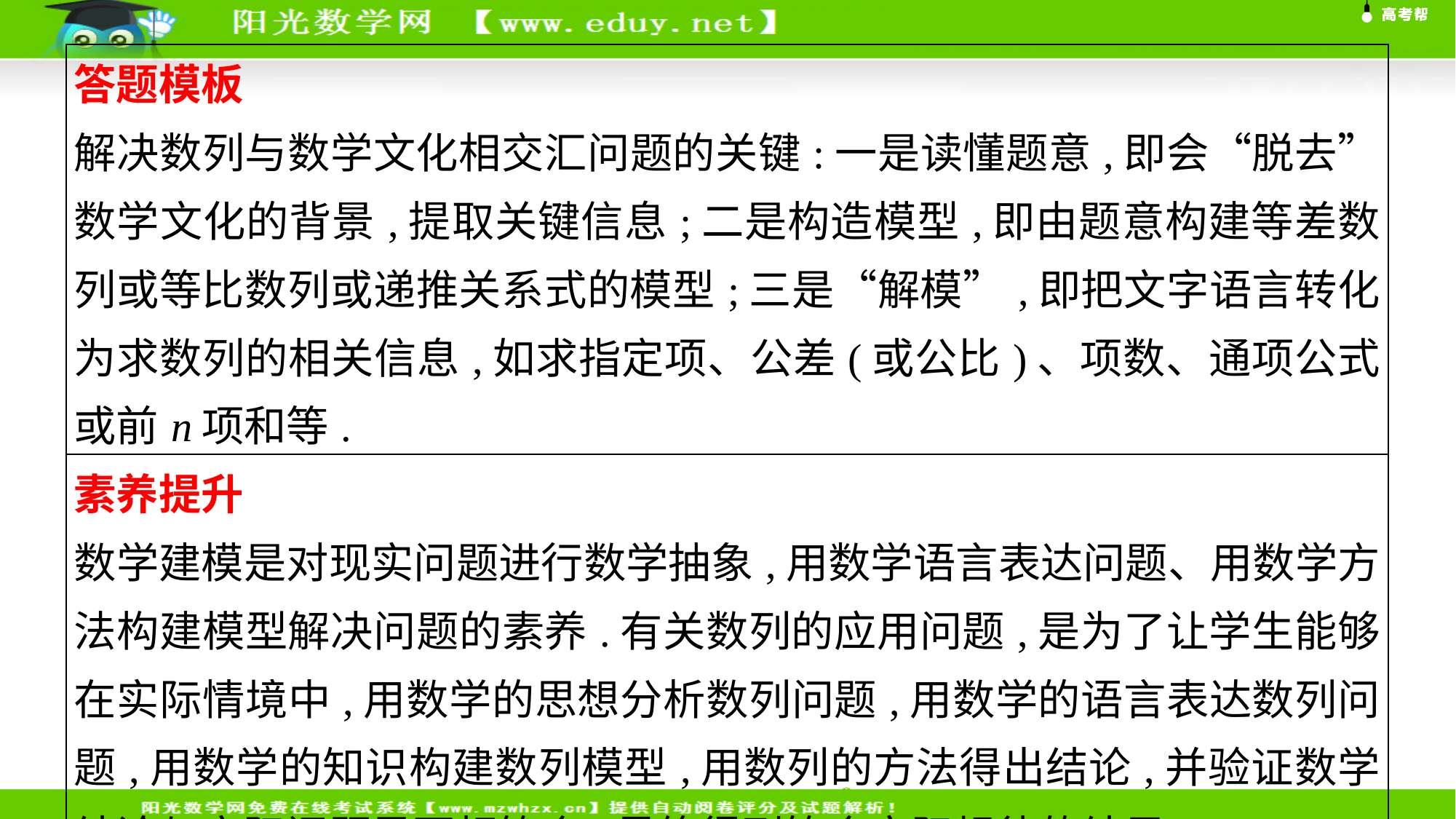

| 答题模板 解决数列与数学文化相交汇问题的关键:一是读懂题意,即会“脱去”数学文化的背景,提取关键信息;二是构造模型,即由题意构建等差数列或等比数列或递推关系式的模型;三是“解模”,即把文字语言转化为求数列的相关信息,如求指定项、公差(或公比)、项数、通项公式或前n项和等. |
| --- |
| 素养提升 数学建模是对现实问题进行数学抽象,用数学语言表达问题、用数学方法构建模型解决问题的素养.有关数列的应用问题,是为了让学生能够在实际情境中,用数学的思想分析数列问题,用数学的语言表达数列问题,用数学的知识构建数列模型,用数列的方法得出结论,并验证数学结论与实际问题是否相符合,最终得到符合实际规律的结果. |